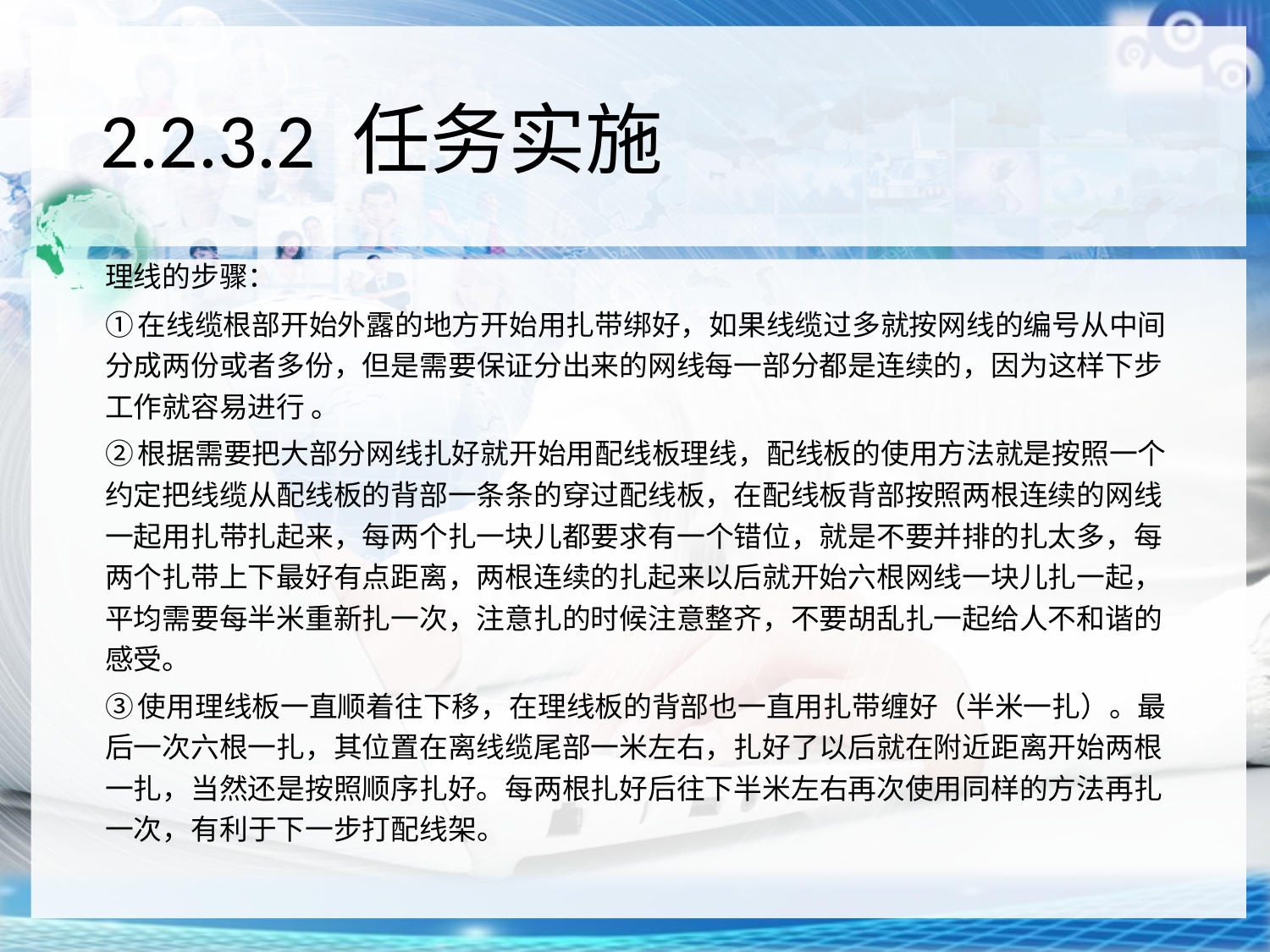

# 2.2.3.2 任务实施
理线的步骤：
①在线缆根部开始外露的地方开始用扎带绑好，如果线缆过多就按网线的编号从中间分成两份或者多份，但是需要保证分出来的网线每一部分都是连续的，因为这样下步工作就容易进行 。
②根据需要把大部分网线扎好就开始用配线板理线，配线板的使用方法就是按照一个约定把线缆从配线板的背部一条条的穿过配线板，在配线板背部按照两根连续的网线一起用扎带扎起来，每两个扎一块儿都要求有一个错位，就是不要并排的扎太多，每两个扎带上下最好有点距离，两根连续的扎起来以后就开始六根网线一块儿扎一起，平均需要每半米重新扎一次，注意扎的时候注意整齐，不要胡乱扎一起给人不和谐的感受。
③使用理线板一直顺着往下移，在理线板的背部也一直用扎带缠好（半米一扎）。最后一次六根一扎，其位置在离线缆尾部一米左右，扎好了以后就在附近距离开始两根一扎，当然还是按照顺序扎好。每两根扎好后往下半米左右再次使用同样的方法再扎一次，有利于下一步打配线架。